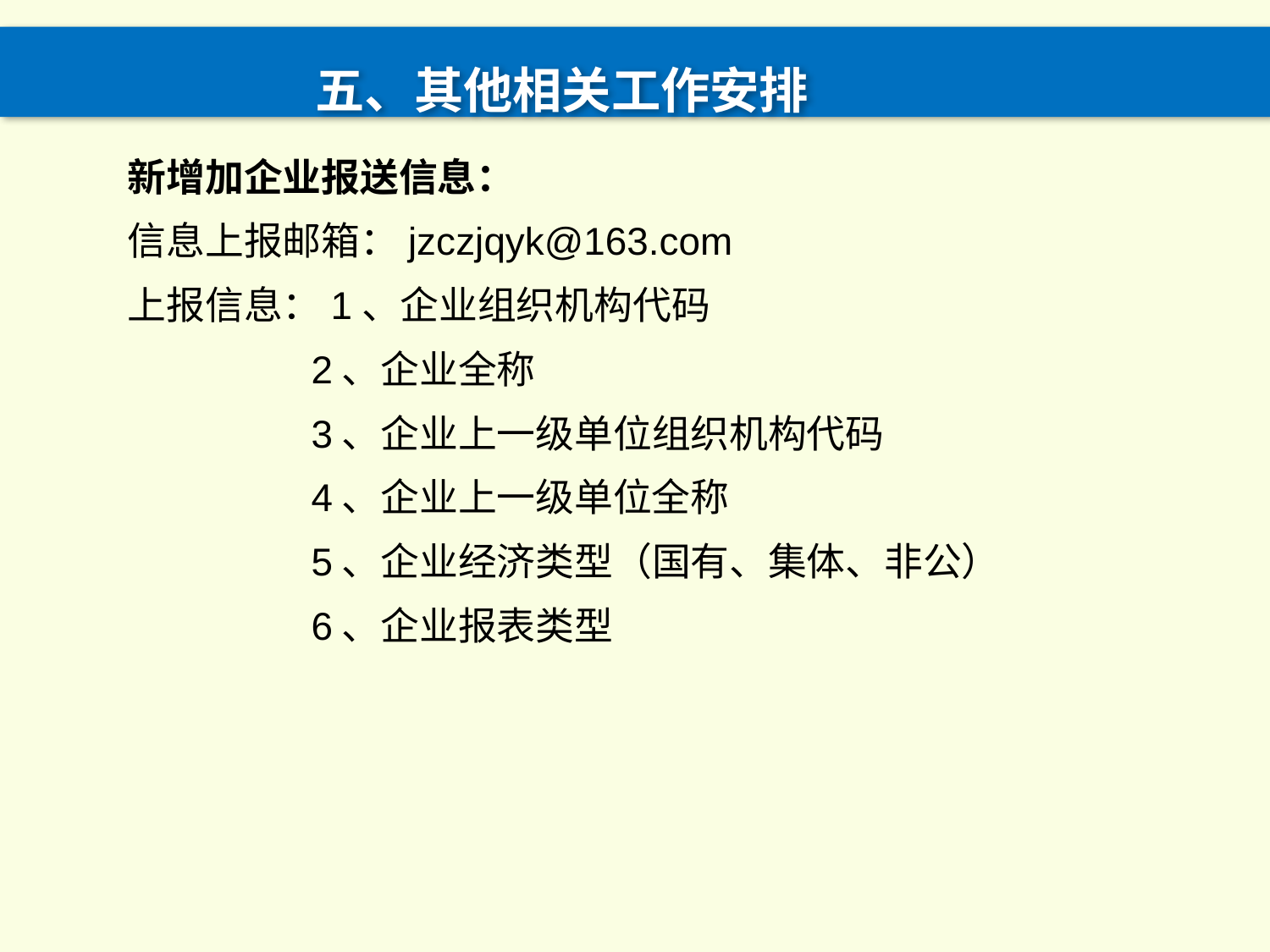

# 五、其他相关工作安排
新增加企业报送信息：
信息上报邮箱：jzczjqyk@163.com
上报信息：1、企业组织机构代码
                 2、企业全称
                 3、企业上一级单位组织机构代码
                 4、企业上一级单位全称
                 5、企业经济类型（国有、集体、非公）
                 6、企业报表类型